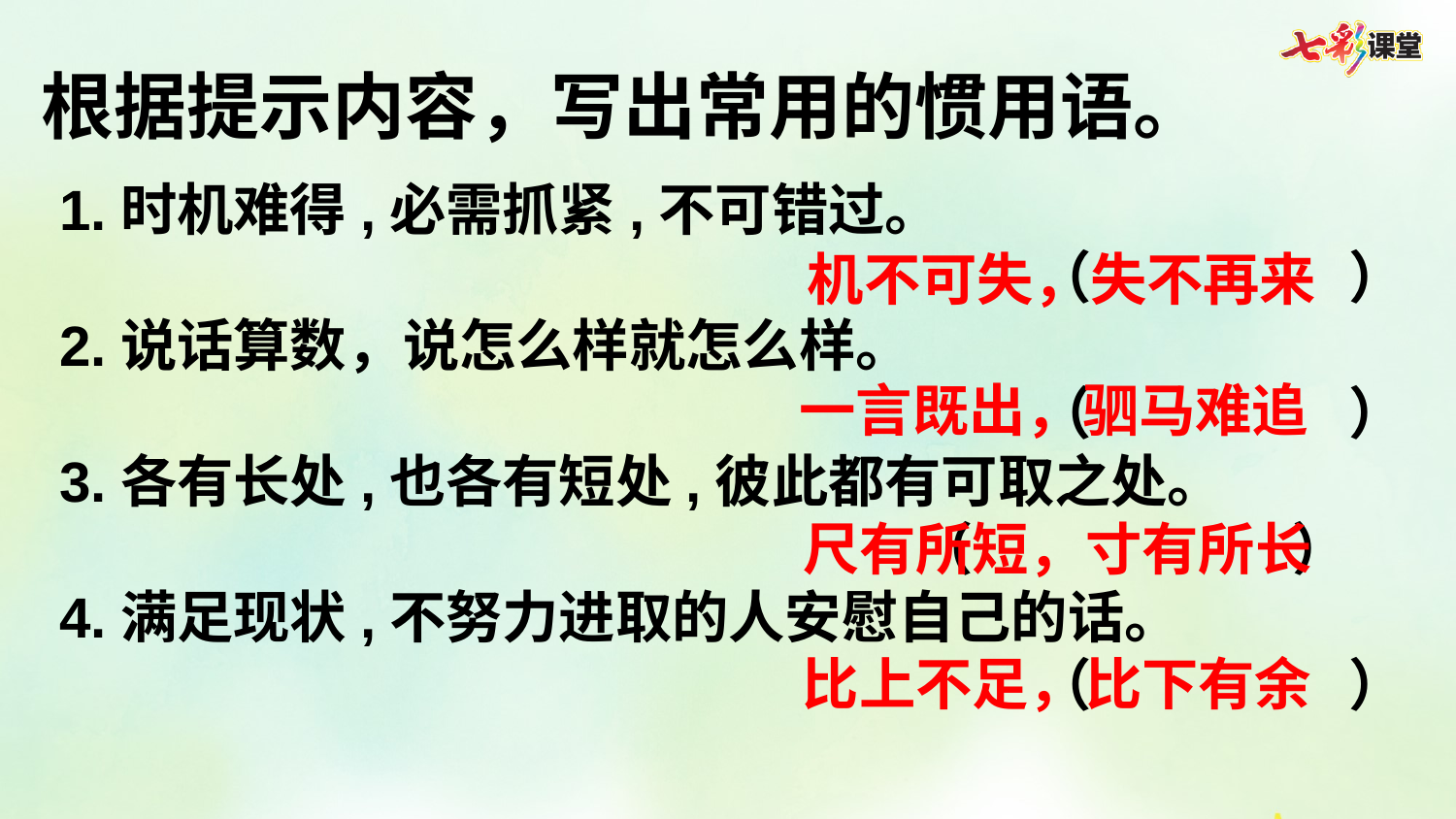

根据提示内容，写出常用的惯用语。
1.时机难得,必需抓紧,不可错过。
（                    ）
2.说话算数，说怎么样就怎么样。
（                    ）
3.各有长处,也各有短处,彼此都有可取之处。
                   （                    ）
4.满足现状,不努力进取的人安慰自己的话。
                   （                    ）
机不可失，失不再来
一言既出，驷马难追
尺有所短，寸有所长
比上不足，比下有余